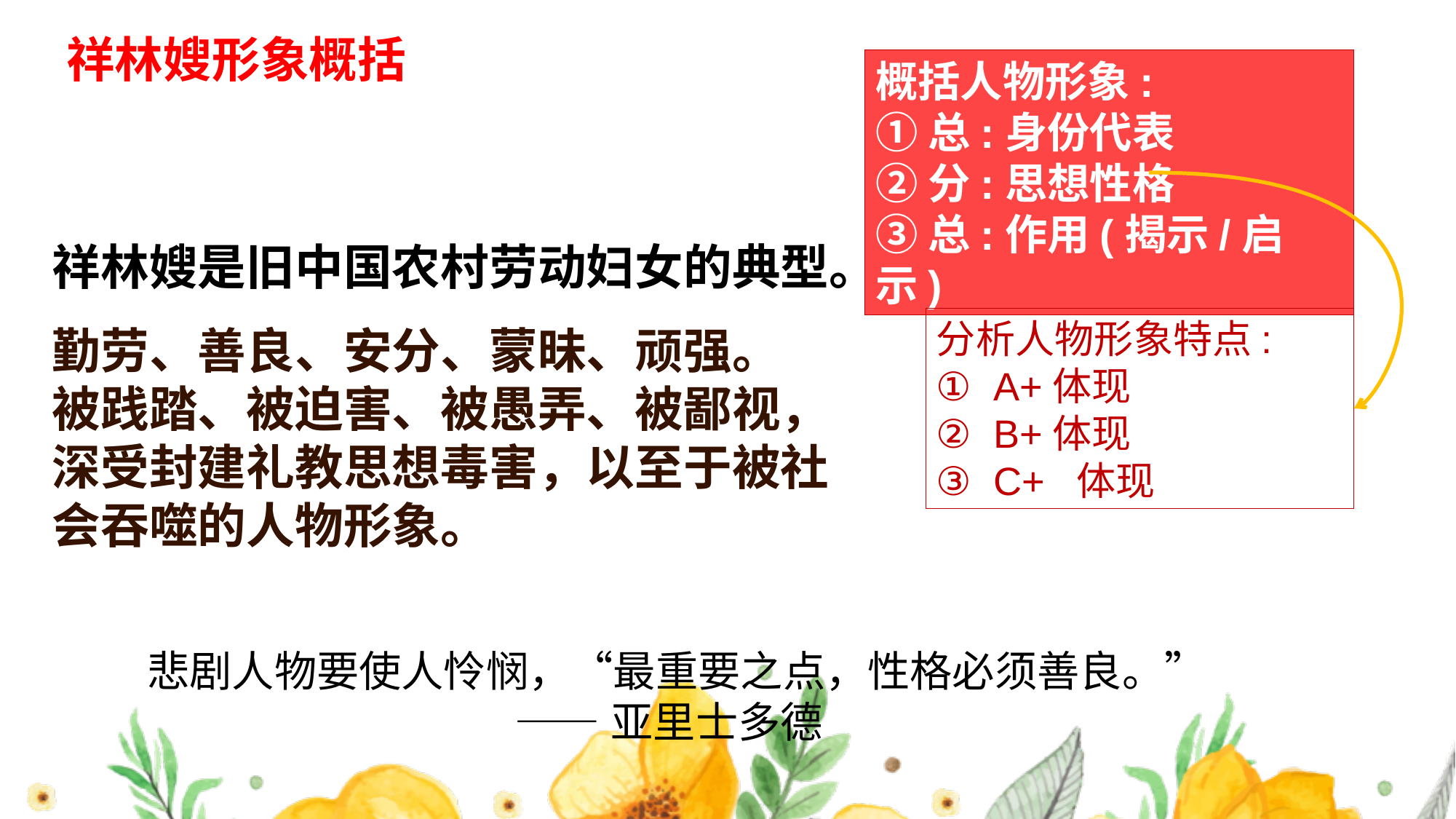

祥林嫂形象概括
概括人物形象:
①总:身份代表
②分:思想性格
③总:作用(揭示/启示)
祥林嫂是旧中国农村劳动妇女的典型。

勤劳、善良、安分、蒙昧、顽强。
被践踏、被迫害、被愚弄、被鄙视，深受封建礼教思想毒害，以至于被社会吞噬的人物形象。
分析人物形象特点:
①  A+体现
②  B+体现
③  C+  体现
悲剧人物要使人怜悯，“最重要之点，性格必须善良。”
                                       ——亚里士多德